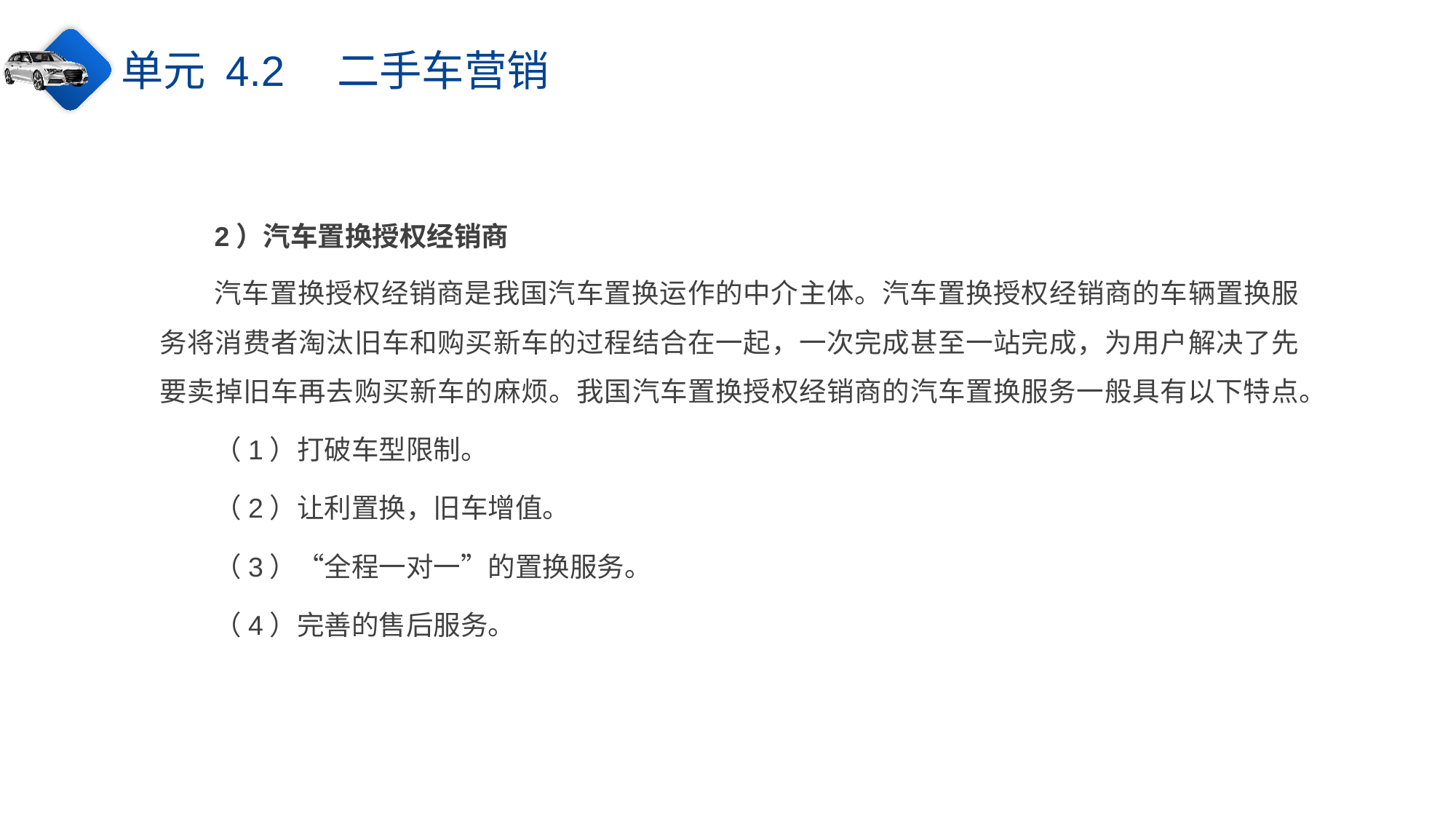

单元 4.2　二手车营销
2）汽车置换授权经销商
汽车置换授权经销商是我国汽车置换运作的中介主体。汽车置换授权经销商的车辆置换服务将消费者淘汰旧车和购买新车的过程结合在一起，一次完成甚至一站完成，为用户解决了先要卖掉旧车再去购买新车的麻烦。我国汽车置换授权经销商的汽车置换服务一般具有以下特点。
（1）打破车型限制。
（2）让利置换，旧车增值。
（3）“全程一对一”的置换服务。
（4）完善的售后服务。